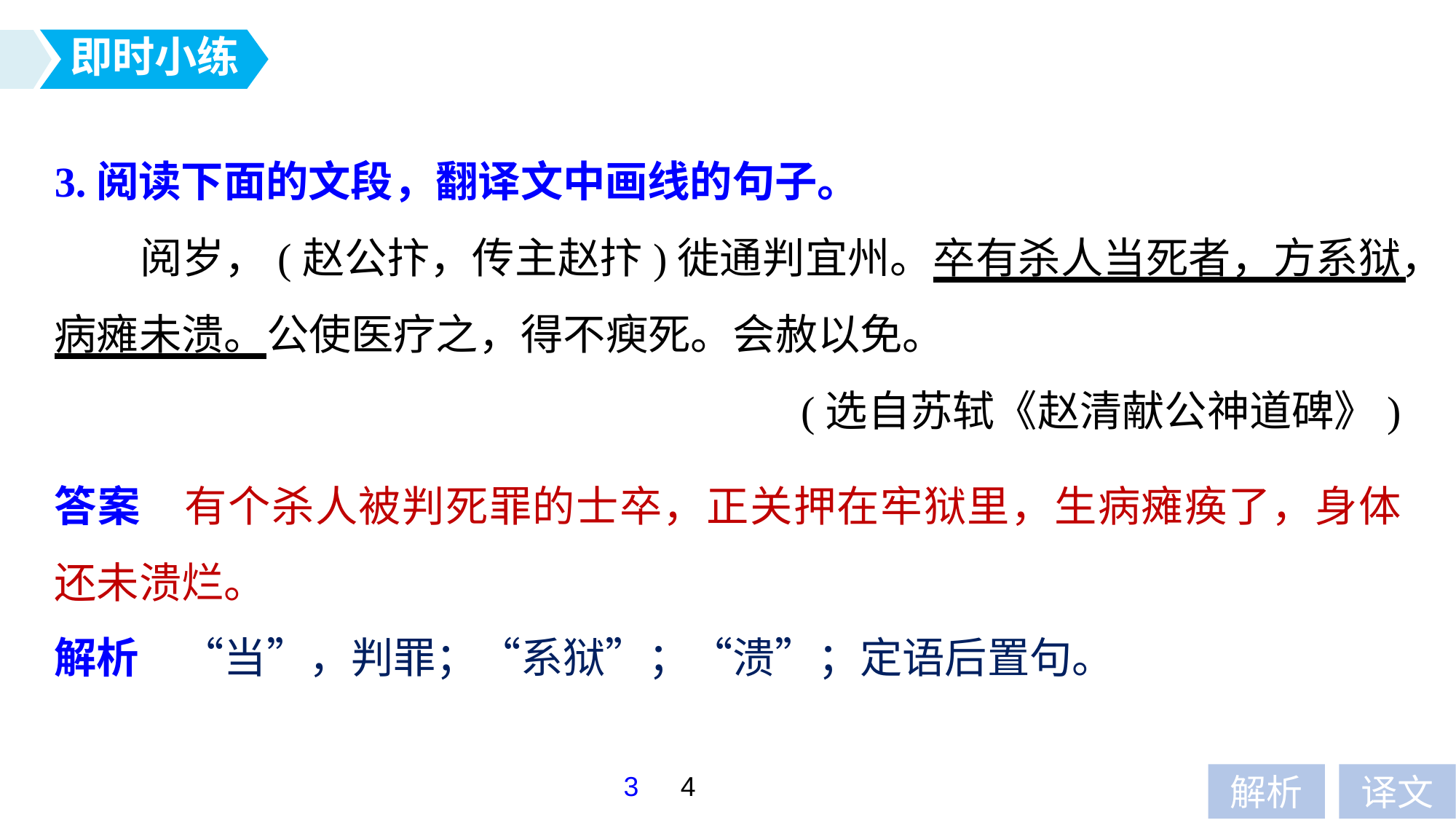

即时小练

3.阅读下面的文段，翻译文中画线的句子。
阅岁，(赵公抃，传主赵抃)徙通判宜州。卒有杀人当死者，方系狱，病瘫未溃。公使医疗之，得不瘐死。会赦以免。
(选自苏轼《赵清献公神道碑》)
答案　有个杀人被判死罪的士卒，正关押在牢狱里，生病瘫痪了，身体还未溃烂。
解析　“当”，判罪；“系狱”；“溃”；定语后置句。
3
4
解析
译文